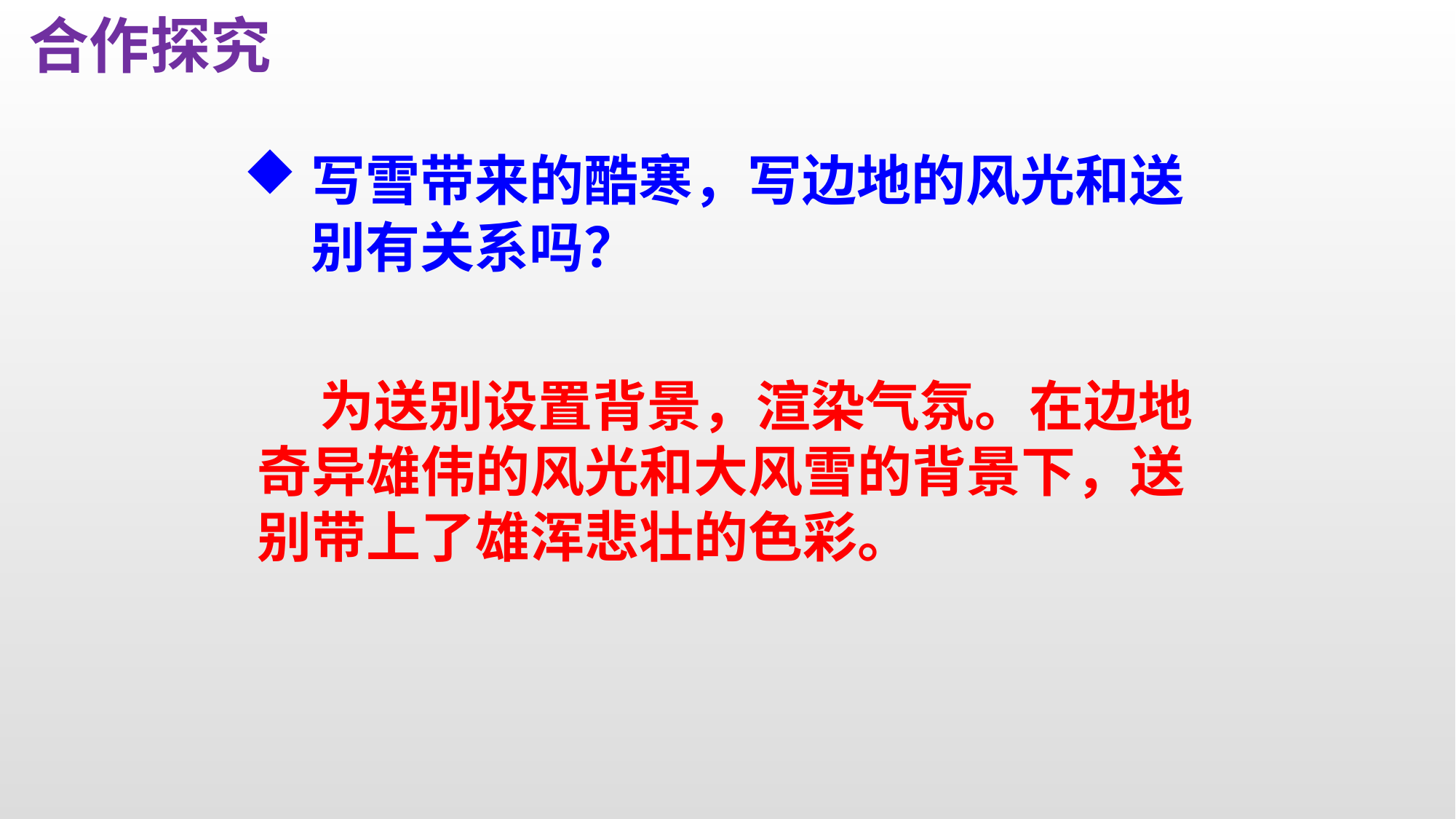

合作探究
写雪带来的酷寒，写边地的风光和送别有关系吗？
    为送别设置背景，渲染气氛。在边地奇异雄伟的风光和大风雪的背景下，送别带上了雄浑悲壮的色彩。